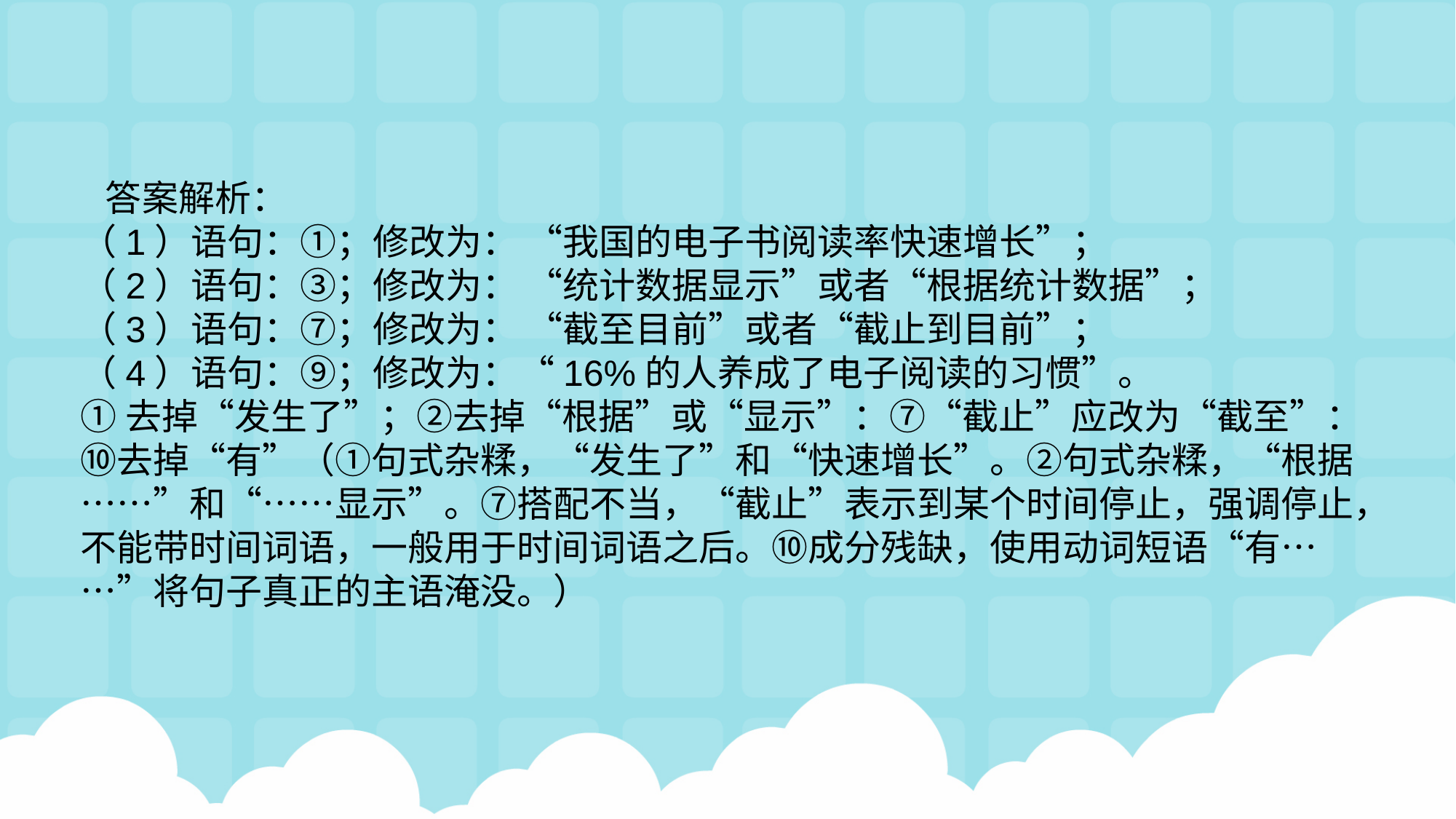

答案解析：
（1）语句：①；修改为： “我国的电子书阅读率快速增长”；
（2）语句：③；修改为： “统计数据显示”或者“根据统计数据”；
（3）语句：⑦；修改为： “截至目前”或者“截止到目前”；
（4）语句：⑨；修改为：“16%的人养成了电子阅读的习惯”。
①去掉“发生了”；②去掉“根据”或“显示”：⑦“截止”应改为“截至”：⑩去掉“有”（①句式杂糅，“发生了”和“快速增长”。②句式杂糅，“根据……”和“……显示”。⑦搭配不当，“截止”表示到某个时间停止，强调停止，不能带时间词语，一般用于时间词语之后。⑩成分残缺，使用动词短语“有……”将句子真正的主语淹没。）